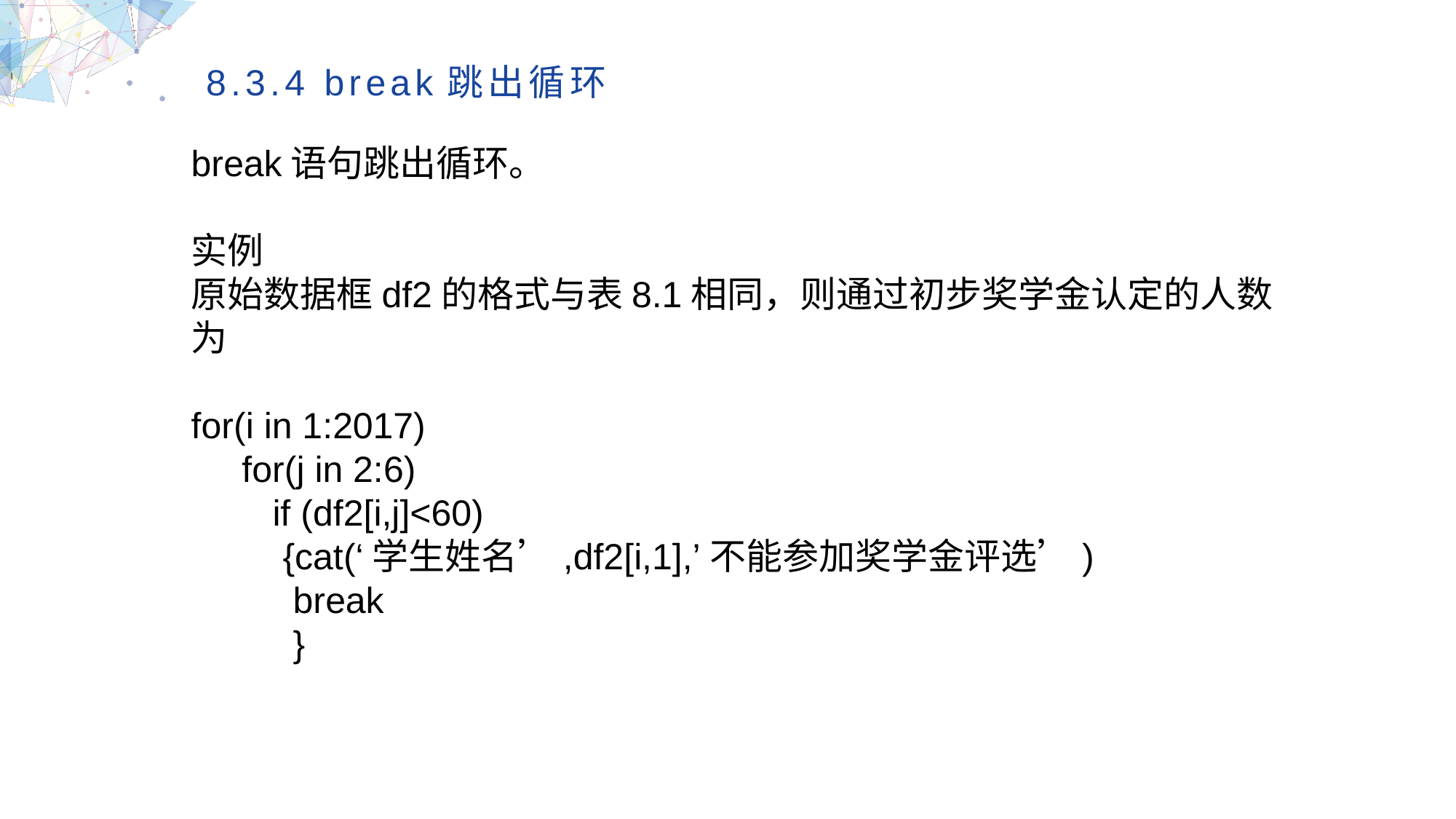

8.3.4 break跳出循环
break语句跳出循环。

实例
原始数据框df2的格式与表8.1相同，则通过初步奖学金认定的人数为

for(i in 1:2017)
     for(j in 2:6)
        if (df2[i,j]<60)
         {cat(‘学生姓名’,df2[i,1],’不能参加奖学金评选’)
          break
          }
MULTIPURPOSE PRESENTATION TEMPLATE | UNIQUE DESIGN
Welcome Message
Please replace text, click add relevant headline, modify the text content, also can copy your content to this directly. Please replace text, click add relevant headline, modify the text content, also can copy your content to this directly.